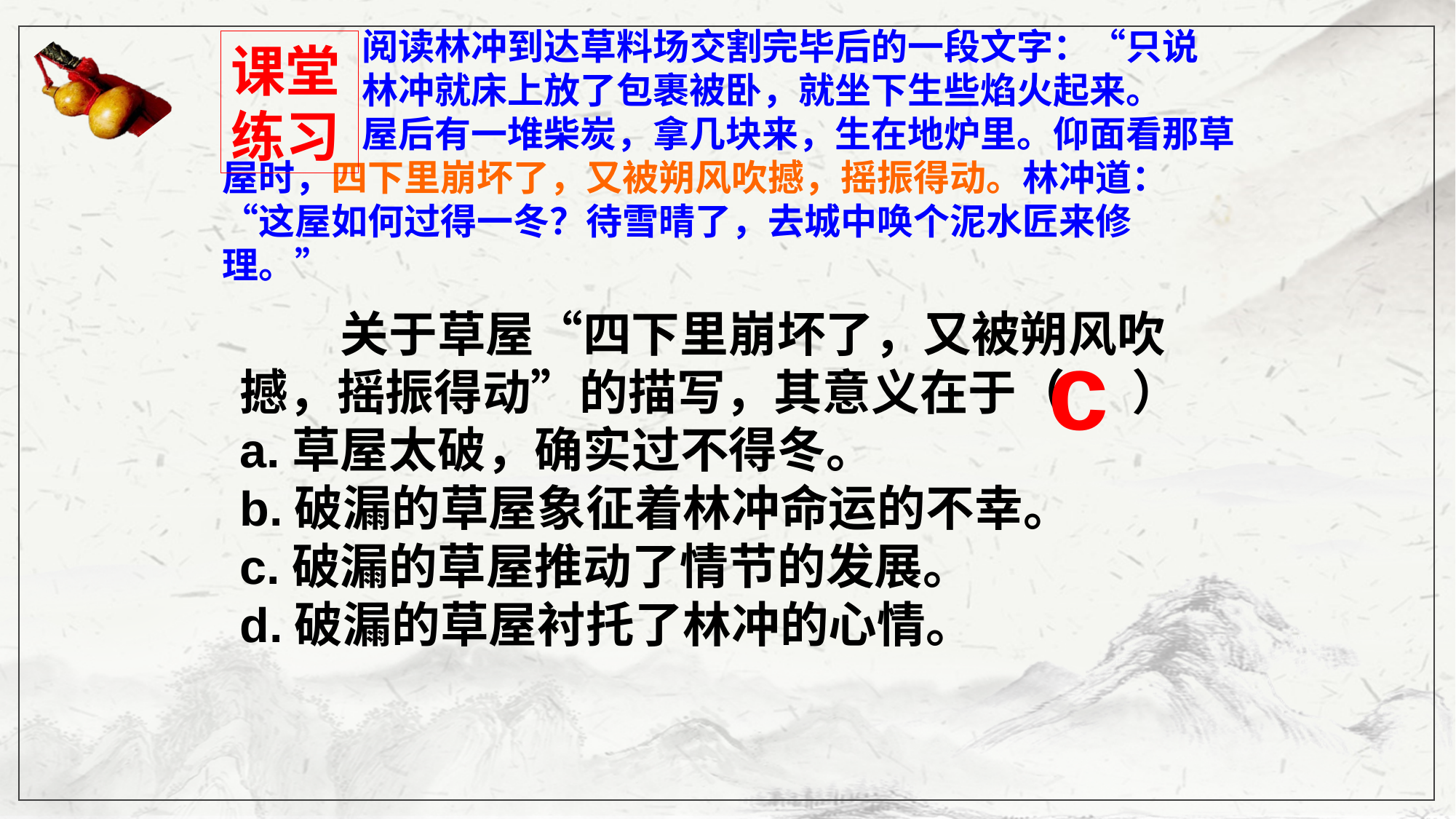

#

课堂练习
                阅读林冲到达草料场交割完毕后的一段文字：“只说
                林冲就床上放了包裹被卧，就坐下生些焰火起来。
                屋后有一堆柴炭，拿几块来，生在地炉里。仰面看那草屋时，四下里崩坏了，又被朔风吹撼，摇振得动。林冲道：“这屋如何过得一冬？待雪晴了，去城中唤个泥水匠来修理。”
        关于草屋“四下里崩坏了，又被朔风吹撼，摇振得动”的描写，其意义在于（      ）
a.草屋太破，确实过不得冬。
b.破漏的草屋象征着林冲命运的不幸。
c.破漏的草屋推动了情节的发展。
d.破漏的草屋衬托了林冲的心情。
c